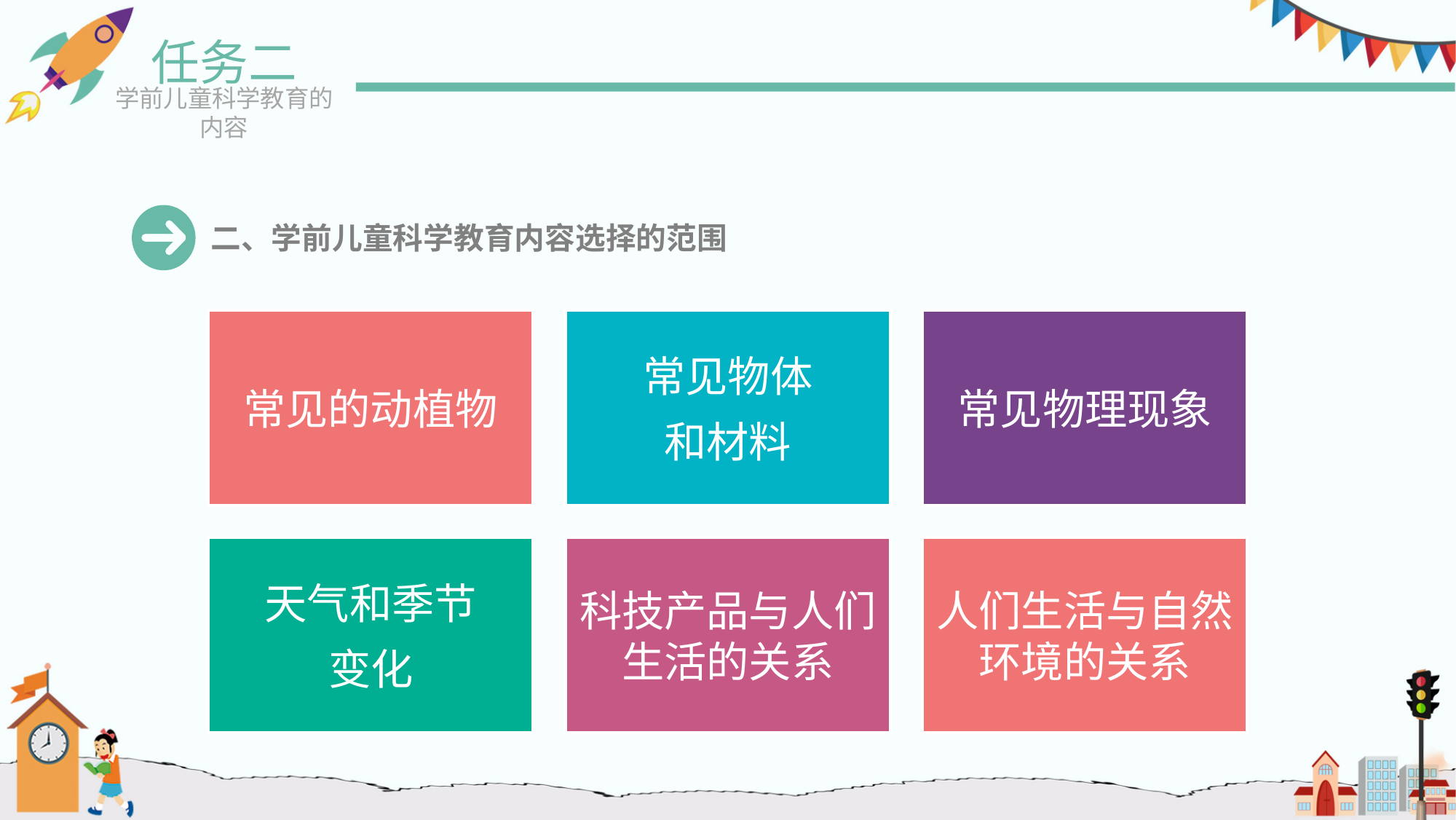

任务二
学前儿童科学教育的内容

二、学前儿童科学教育内容选择的范围
常见的动植物
常见物体
和材料
常见物理现象
天气和季节
变化
科技产品与人们生活的关系
人们生活与自然环境的关系